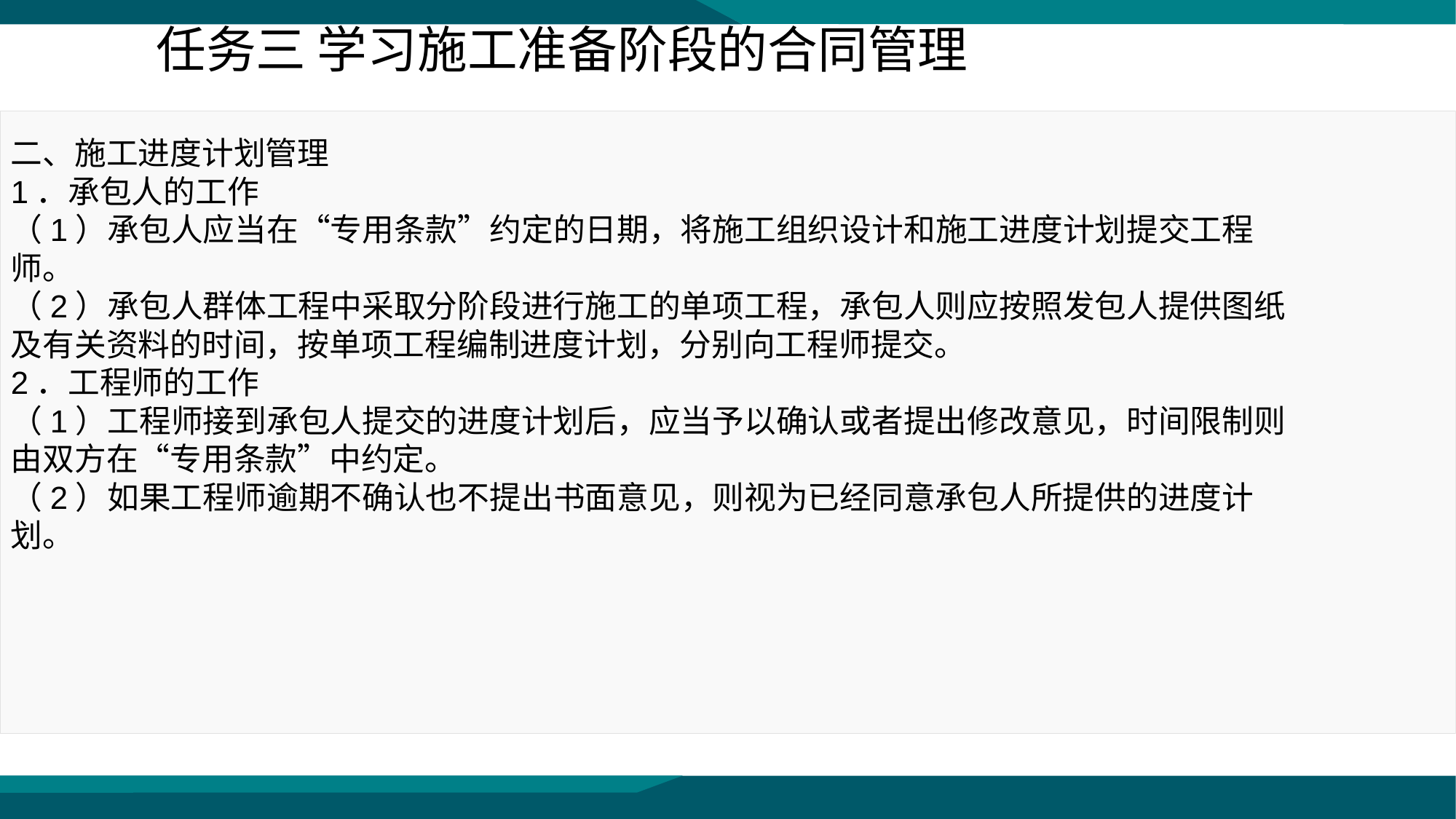

任务三 学习施工准备阶段的合同管理
二、施工进度计划管理
1．承包人的工作
（1）承包人应当在“专用条款”约定的日期，将施工组织设计和施工进度计划提交工程师。
（2）承包人群体工程中采取分阶段进行施工的单项工程，承包人则应按照发包人提供图纸及有关资料的时间，按单项工程编制进度计划，分别向工程师提交。
2．工程师的工作
（1）工程师接到承包人提交的进度计划后，应当予以确认或者提出修改意见，时间限制则由双方在“专用条款”中约定。
（2）如果工程师逾期不确认也不提出书面意见，则视为已经同意承包人所提供的进度计划。